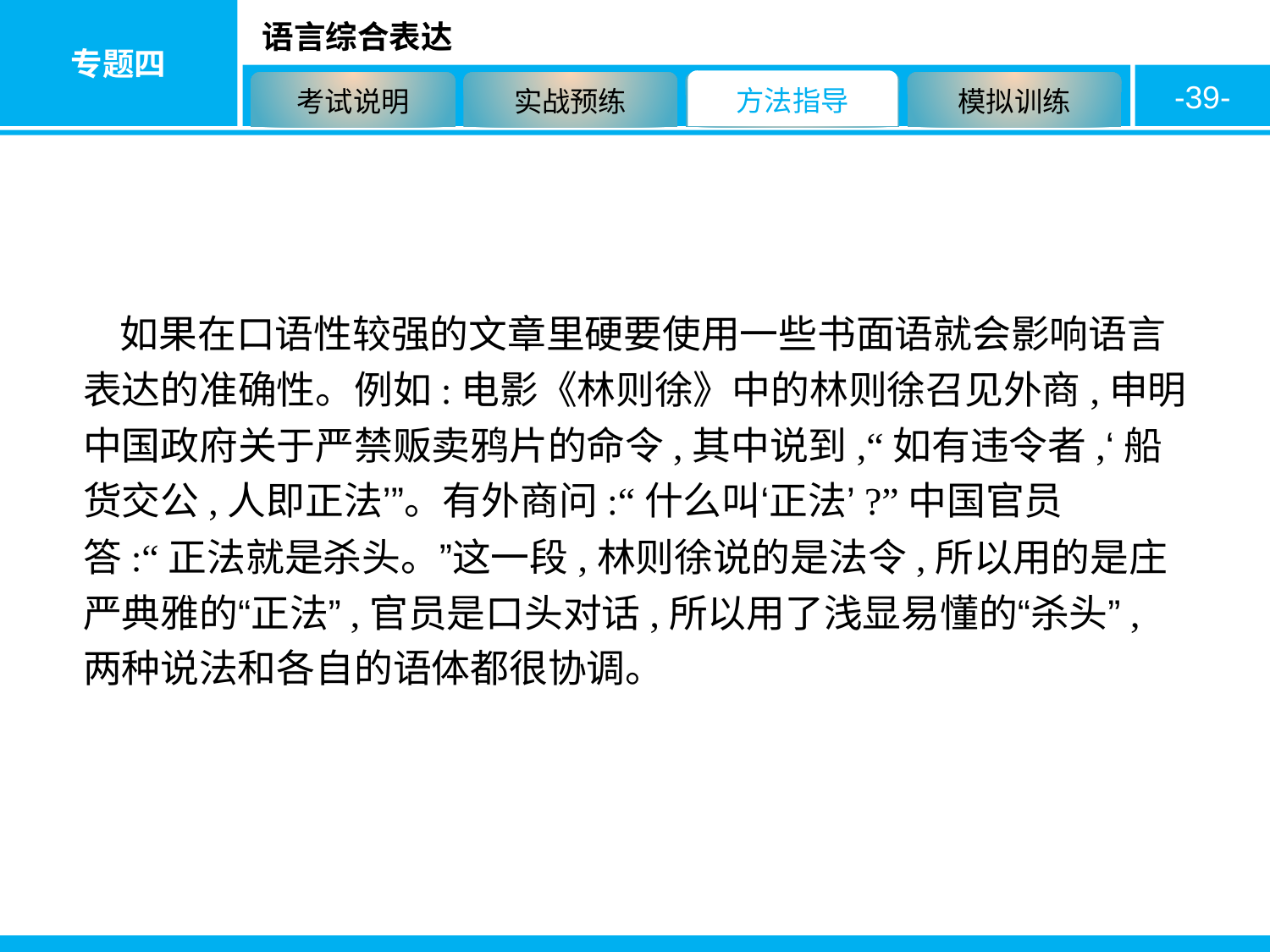

-39-
如果在口语性较强的文章里硬要使用一些书面语就会影响语言表达的准确性。例如:电影《林则徐》中的林则徐召见外商,申明中国政府关于严禁贩卖鸦片的命令,其中说到,“如有违令者,‘船货交公,人即正法’”。有外商问:“什么叫‘正法’?”中国官员答:“正法就是杀头。”这一段,林则徐说的是法令,所以用的是庄严典雅的“正法”,官员是口头对话,所以用了浅显易懂的“杀头”,两种说法和各自的语体都很协调。